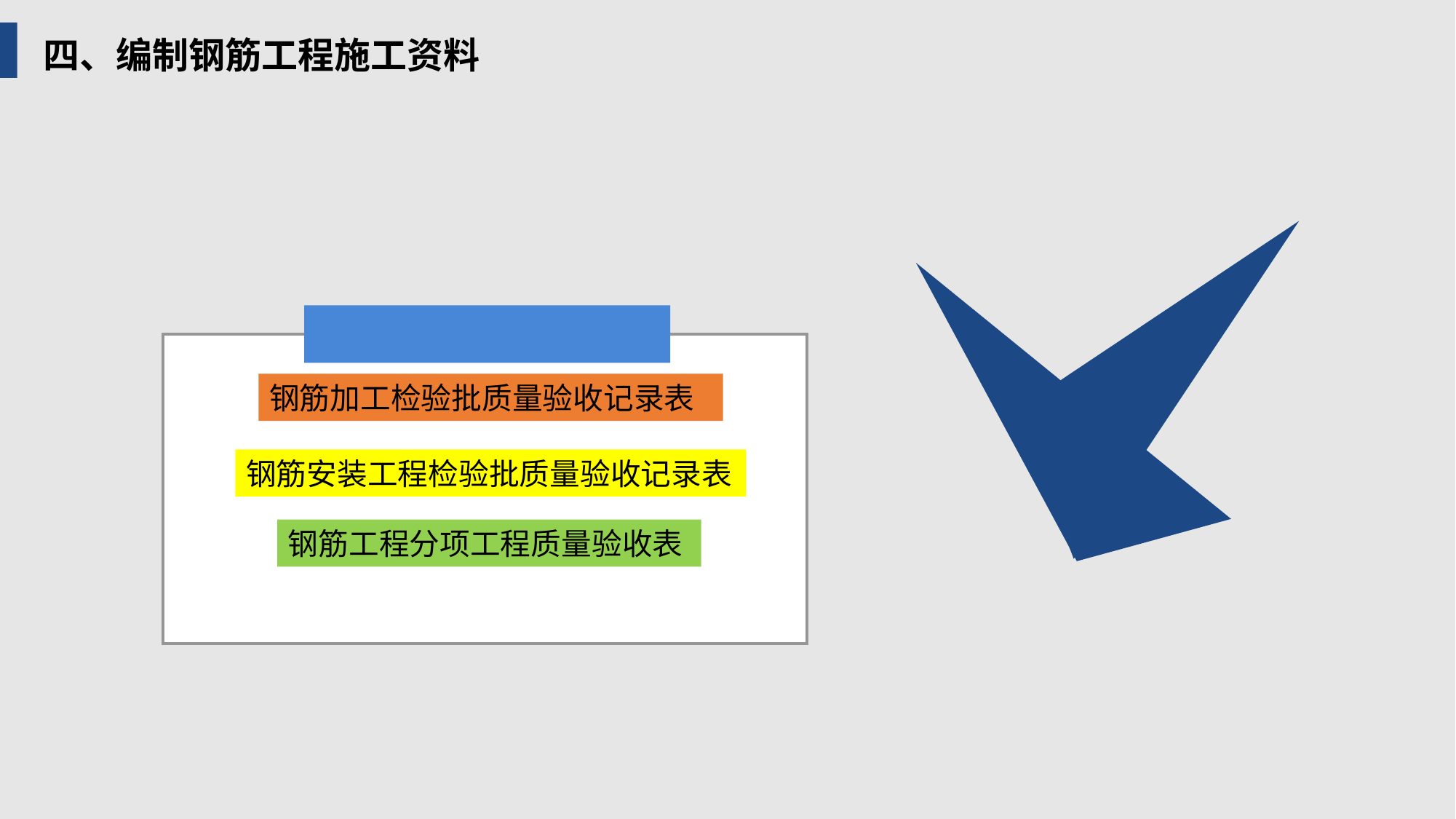

四、编制钢筋工程施工资料

钢筋加工检验批质量验收记录表
钢筋安装工程检验批质量验收记录表
钢筋工程分项工程质量验收表